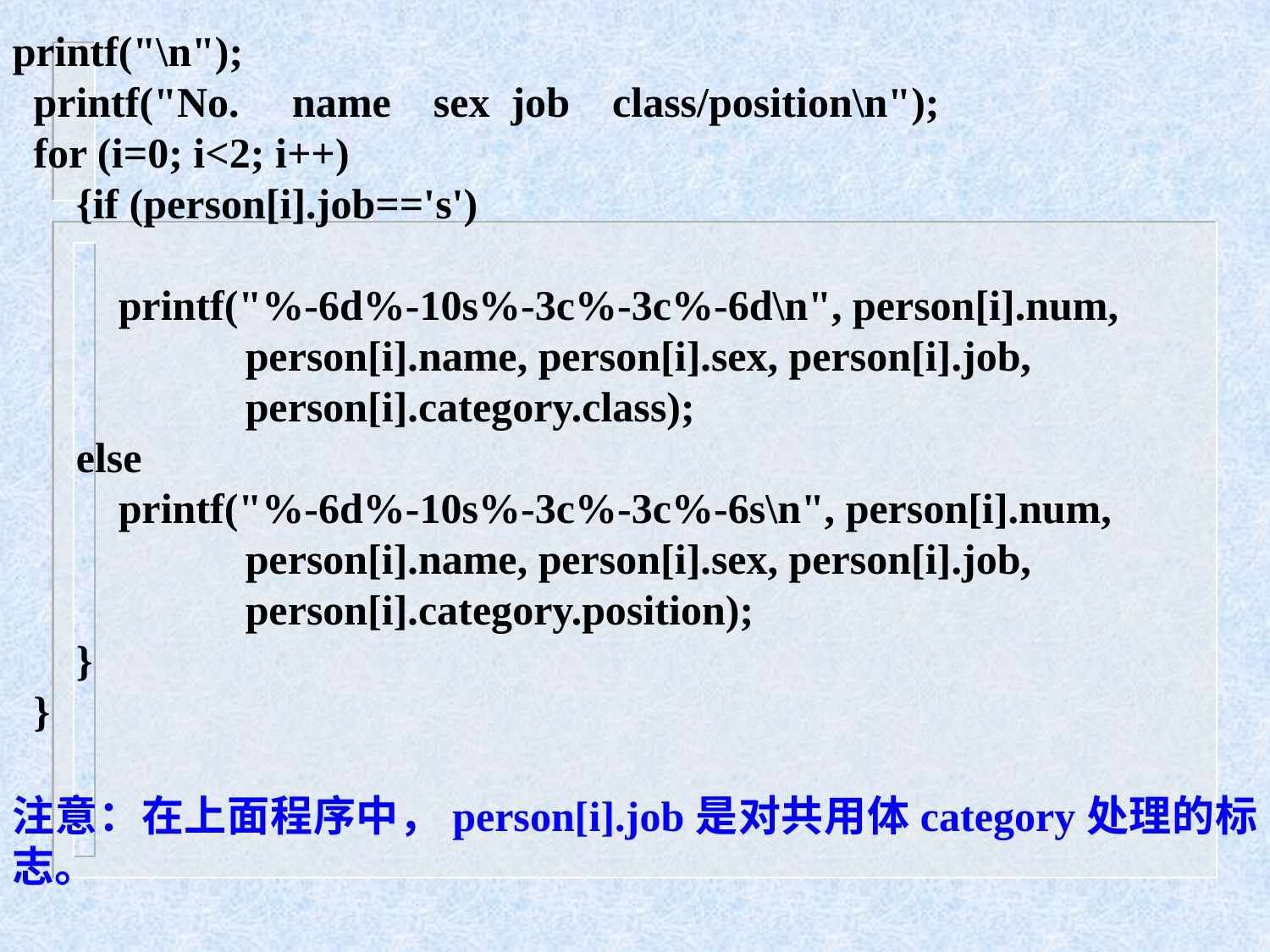

printf("\n");
  printf("No.     name    sex  job    class/position\n");
  for (i=0; i<2; i++)
      {if (person[i].job=='s')

          printf("%-6d%-10s%-3c%-3c%-6d\n", person[i].num,
                      person[i].name, person[i].sex, person[i].job,
                      person[i].category.class);
      else
          printf("%-6d%-10s%-3c%-3c%-6s\n", person[i].num,
                      person[i].name, person[i].sex, person[i].job,
                      person[i].category.position);
      }
  }

注意：在上面程序中，person[i].job是对共用体category处理的标志。